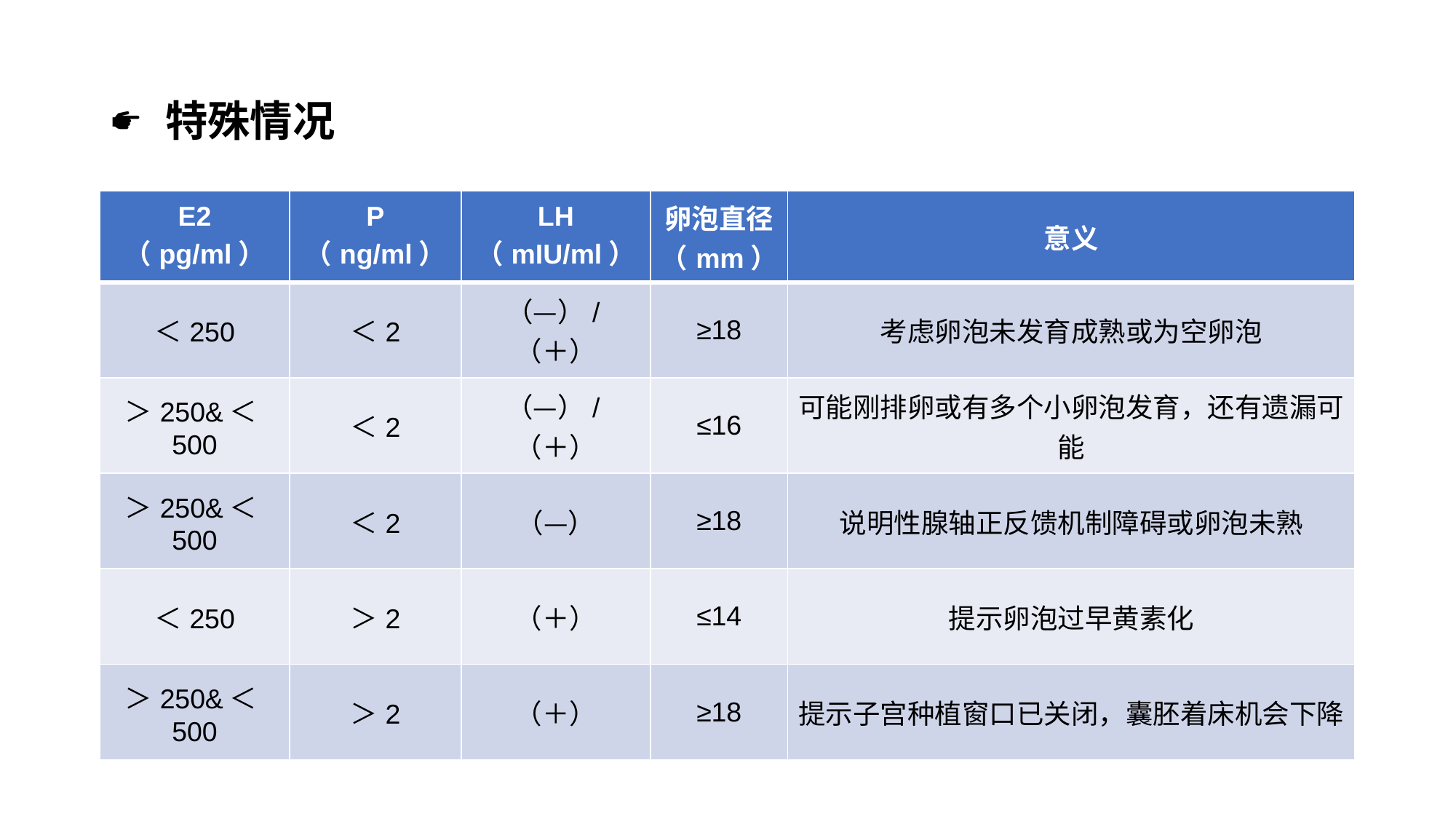

# 特殊情况
| E2 （pg/ml） | P （ng/ml） | LH （mIU/ml） | 卵泡直径（mm） | 意义 |
| --- | --- | --- | --- | --- |
| ＜250 | ＜2 | （—）/（＋） | ≥18 | 考虑卵泡未发育成熟或为空卵泡 |
| ＞250&＜500 | ＜2 | （—）/（＋） | ≤16 | 可能刚排卵或有多个小卵泡发育，还有遗漏可能 |
| ＞250&＜500 | ＜2 | （—） | ≥18 | 说明性腺轴正反馈机制障碍或卵泡未熟 |
| ＜250 | ＞2 | （＋） | ≤14 | 提示卵泡过早黄素化 |
| ＞250&＜500 | ＞2 | （＋） | ≥18 | 提示子宫种植窗口已关闭，囊胚着床机会下降 |